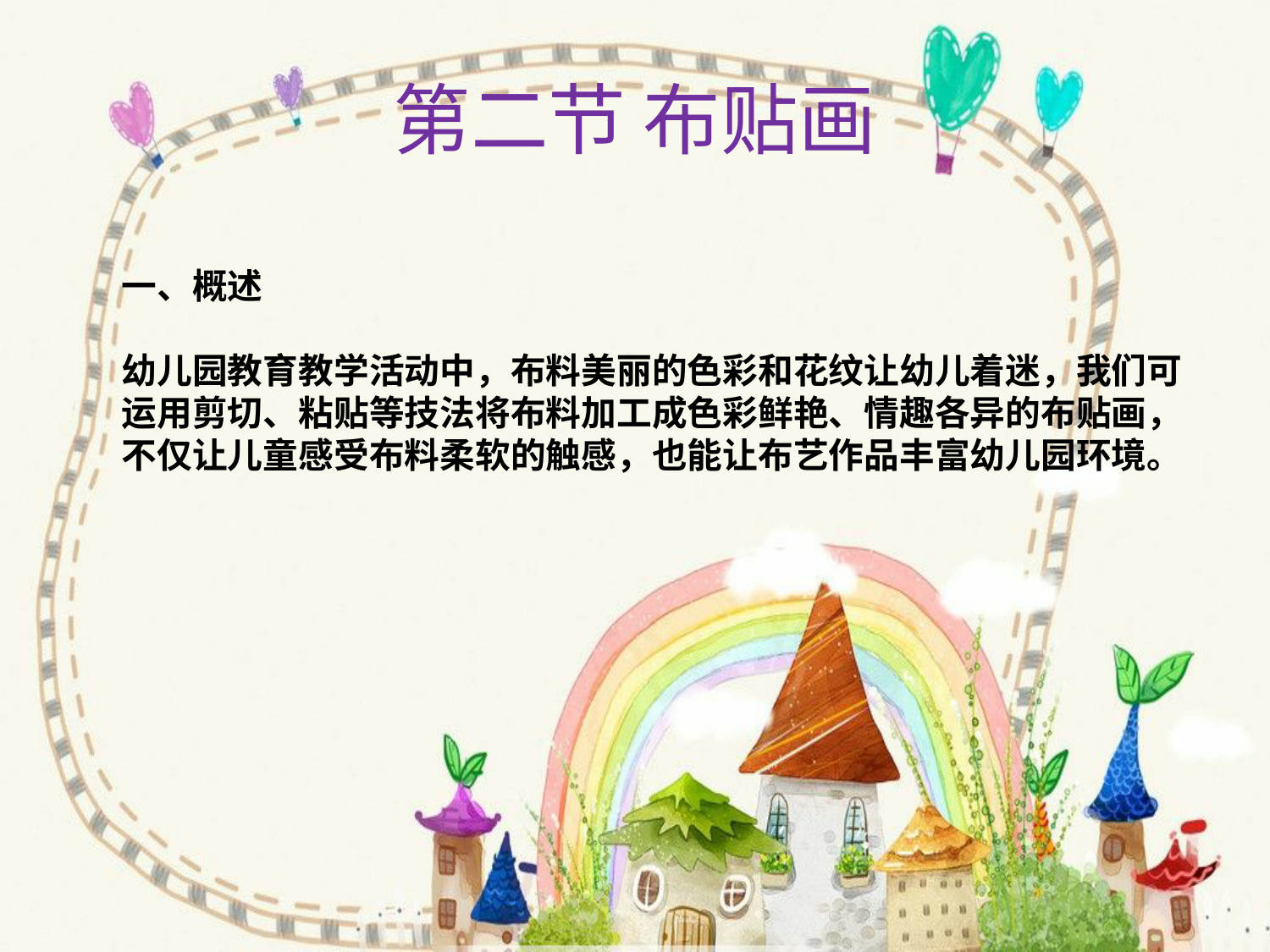

# 第二节 布贴画
一、概述

幼儿园教育教学活动中，布料美丽的色彩和花纹让幼儿着迷，我们可运用剪切、粘贴等技法将布料加工成色彩鲜艳、情趣各异的布贴画，不仅让儿童感受布料柔软的触感，也能让布艺作品丰富幼儿园环境。